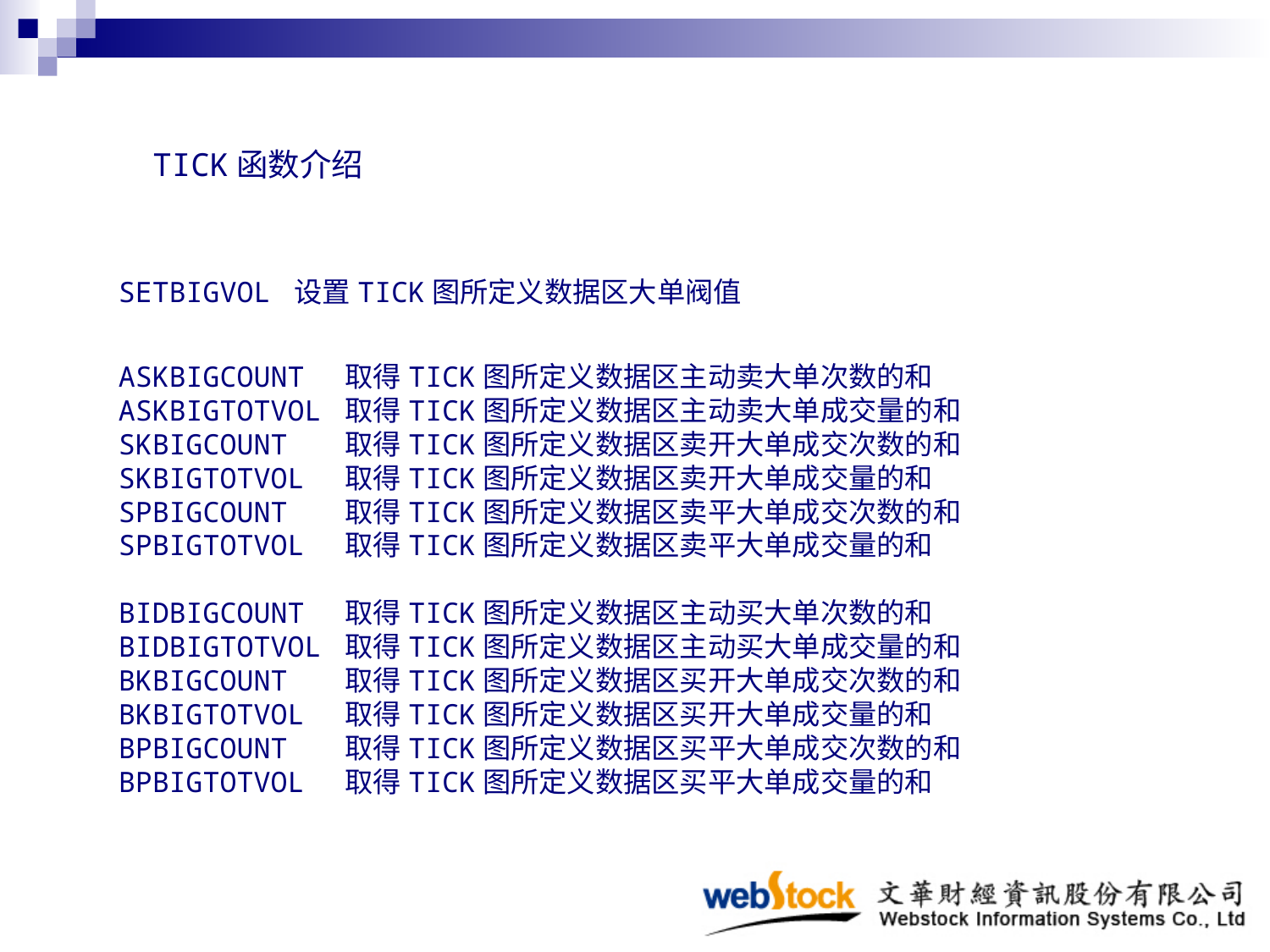

TICK函数介绍
SETBIGVOL 设置TICK图所定义数据区大单阀值

ASKBIGCOUNT  取得TICK图所定义数据区主动卖大单次数的和
ASKBIGTOTVOL 取得TICK图所定义数据区主动卖大单成交量的和
SKBIGCOUNT   取得TICK图所定义数据区卖开大单成交次数的和
SKBIGTOTVOL  取得TICK图所定义数据区卖开大单成交量的和
SPBIGCOUNT   取得TICK图所定义数据区卖平大单成交次数的和
SPBIGTOTVOL  取得TICK图所定义数据区卖平大单成交量的和

BIDBIGCOUNT  取得TICK图所定义数据区主动买大单次数的和
BIDBIGTOTVOL 取得TICK图所定义数据区主动买大单成交量的和
BKBIGCOUNT   取得TICK图所定义数据区买开大单成交次数的和
BKBIGTOTVOL  取得TICK图所定义数据区买开大单成交量的和
BPBIGCOUNT   取得TICK图所定义数据区买平大单成交次数的和
BPBIGTOTVOL  取得TICK图所定义数据区买平大单成交量的和